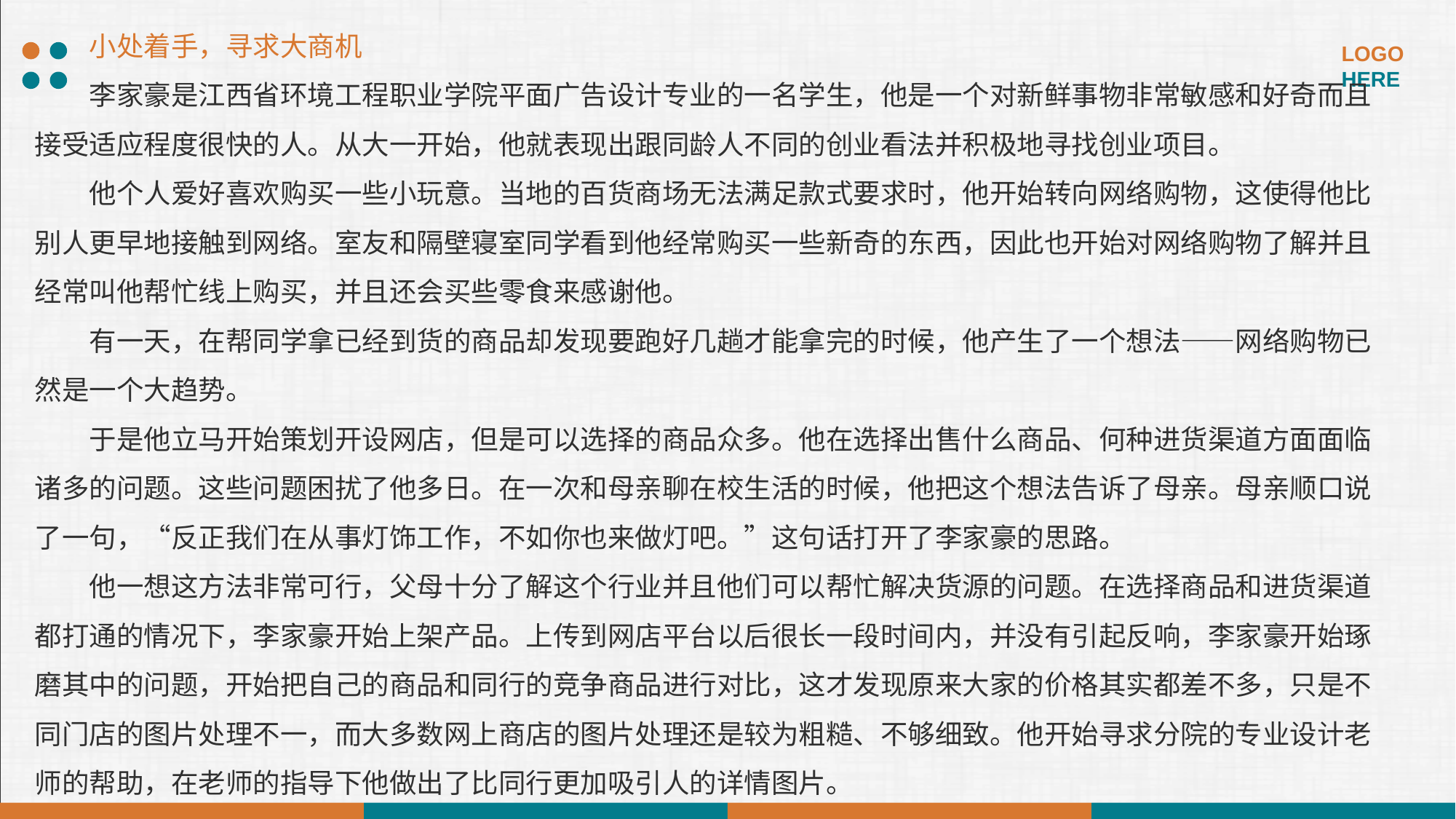

小处着手，寻求大商机
李家豪是江西省环境工程职业学院平面广告设计专业的一名学生，他是一个对新鲜事物非常敏感和好奇而且接受适应程度很快的人。从大一开始，他就表现出跟同龄人不同的创业看法并积极地寻找创业项目。
他个人爱好喜欢购买一些小玩意。当地的百货商场无法满足款式要求时，他开始转向网络购物，这使得他比别人更早地接触到网络。室友和隔壁寝室同学看到他经常购买一些新奇的东西，因此也开始对网络购物了解并且经常叫他帮忙线上购买，并且还会买些零食来感谢他。
有一天，在帮同学拿已经到货的商品却发现要跑好几趟才能拿完的时候，他产生了一个想法——网络购物已然是一个大趋势。
于是他立马开始策划开设网店，但是可以选择的商品众多。他在选择出售什么商品、何种进货渠道方面面临诸多的问题。这些问题困扰了他多日。在一次和母亲聊在校生活的时候，他把这个想法告诉了母亲。母亲顺口说了一句，“反正我们在从事灯饰工作，不如你也来做灯吧。”这句话打开了李家豪的思路。
他一想这方法非常可行，父母十分了解这个行业并且他们可以帮忙解决货源的问题。在选择商品和进货渠道都打通的情况下，李家豪开始上架产品。上传到网店平台以后很长一段时间内，并没有引起反响，李家豪开始琢磨其中的问题，开始把自己的商品和同行的竞争商品进行对比，这才发现原来大家的价格其实都差不多，只是不同门店的图片处理不一，而大多数网上商店的图片处理还是较为粗糙、不够细致。他开始寻求分院的专业设计老师的帮助，在老师的指导下他做出了比同行更加吸引人的详情图片。